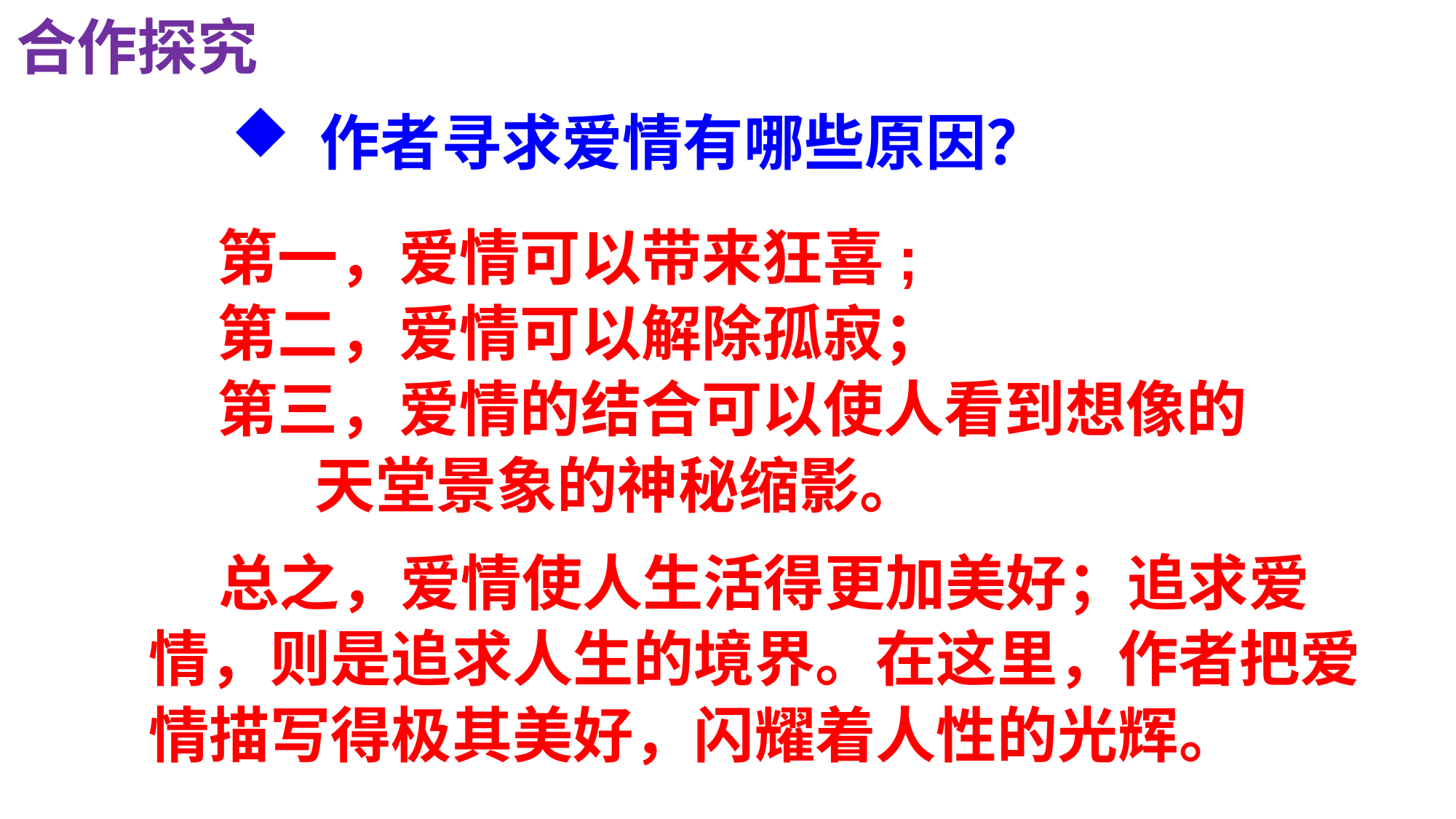

合作探究
# 作者寻求爱情有哪些原因？

第一，爱情可以带来狂喜;
第二，爱情可以解除孤寂；
第三，爱情的结合可以使人看到想像的
      天堂景象的神秘缩影。

    总之，爱情使人生活得更加美好；追求爱情，则是追求人生的境界。在这里，作者把爱情描写得极其美好，闪耀着人性的光辉。